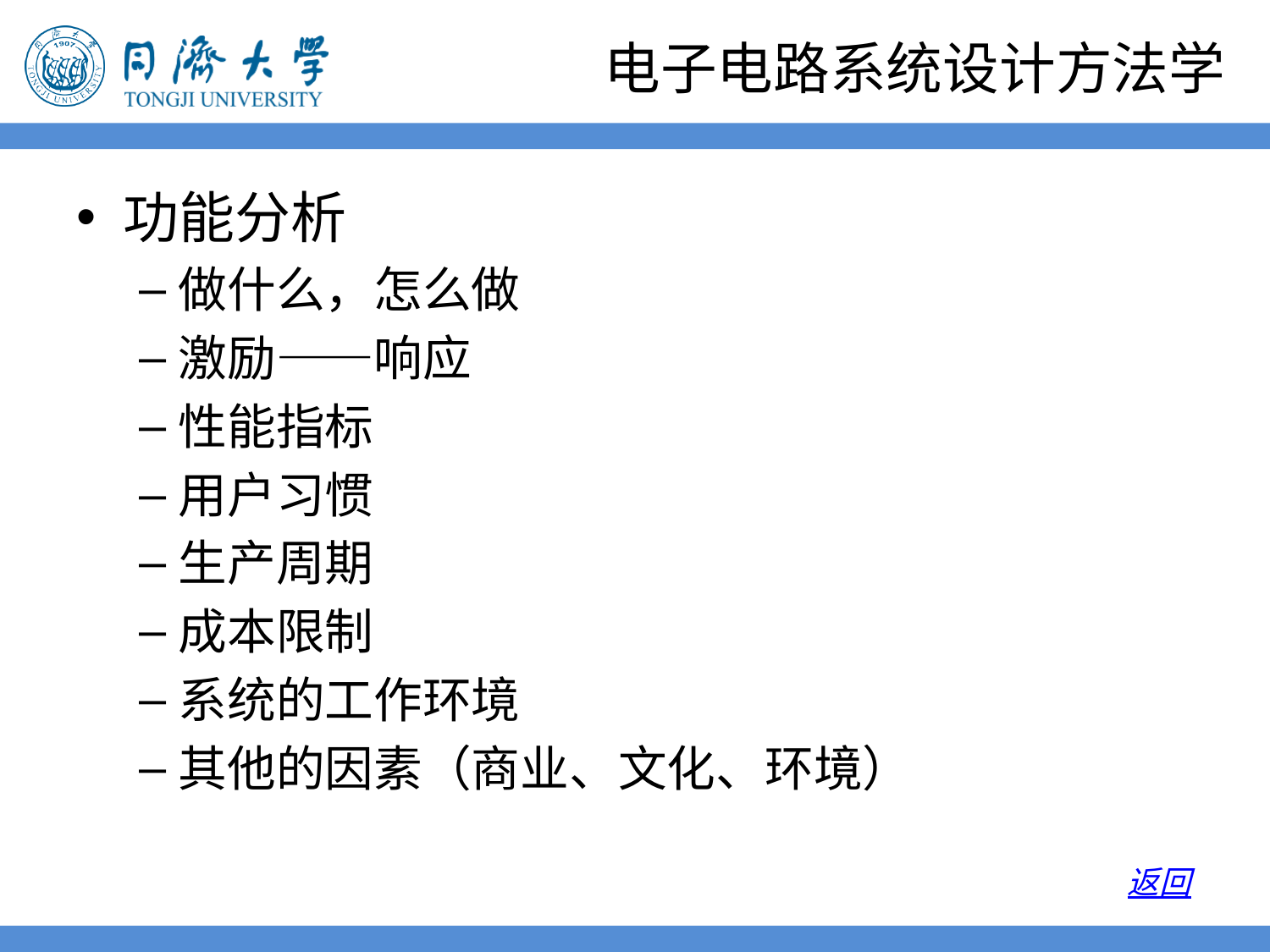

# 电子电路系统设计方法学
功能分析
做什么，怎么做
激励——响应
性能指标
用户习惯
生产周期
成本限制
系统的工作环境
其他的因素（商业、文化、环境）
返回